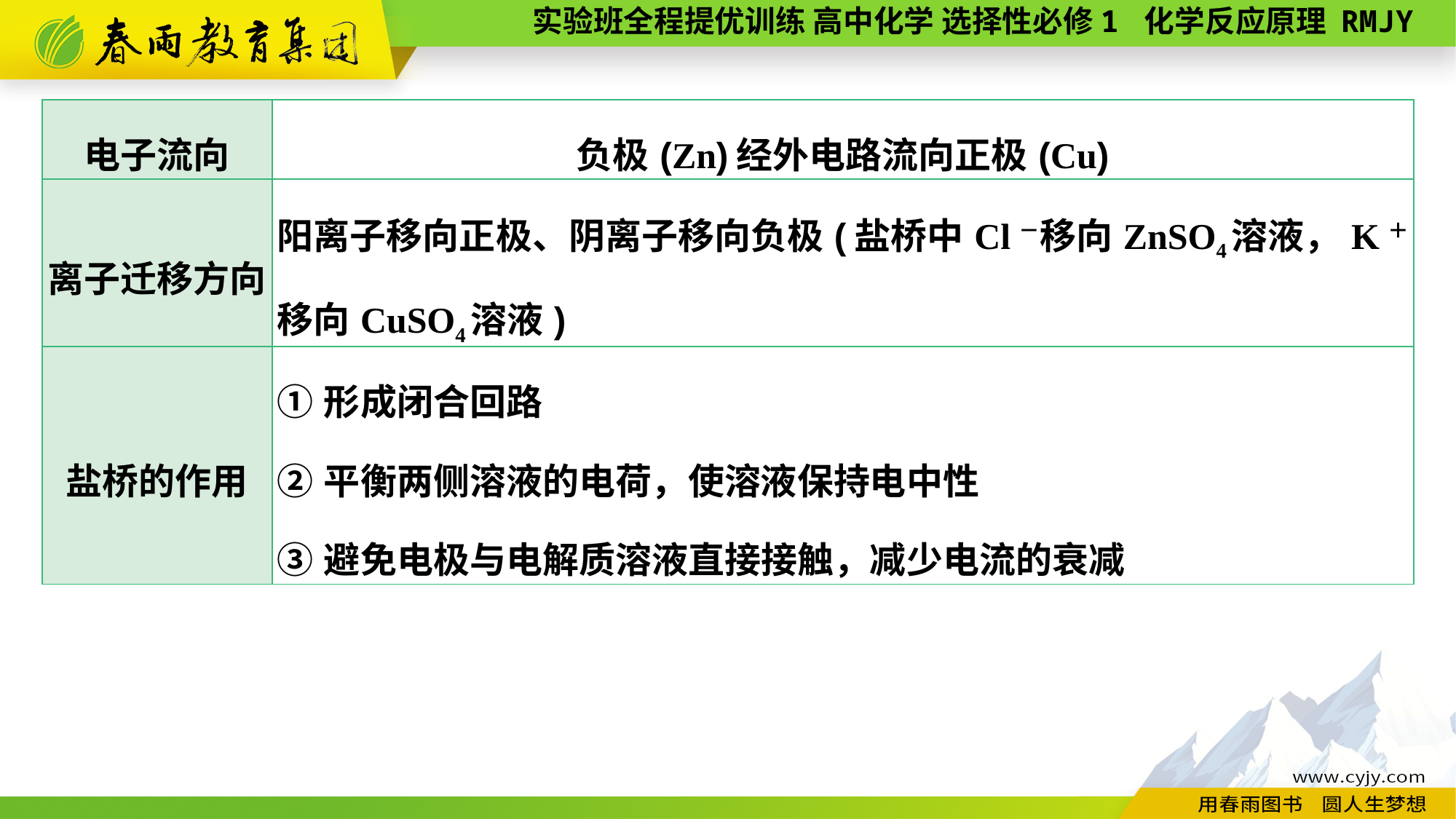

| 电子流向 | 负极(Zn)经外电路流向正极(Cu) |  |
| --- | --- | --- |
| 离子迁移方向 | 阳离子移向正极、阴离子移向负极(盐桥中Cl－移向ZnSO4溶液，K＋移向CuSO4溶液) |  |
| 盐桥的作用 | ①形成闭合回路 ②平衡两侧溶液的电荷，使溶液保持电中性 ③避免电极与电解质溶液直接接触，减少电流的衰减 |  |